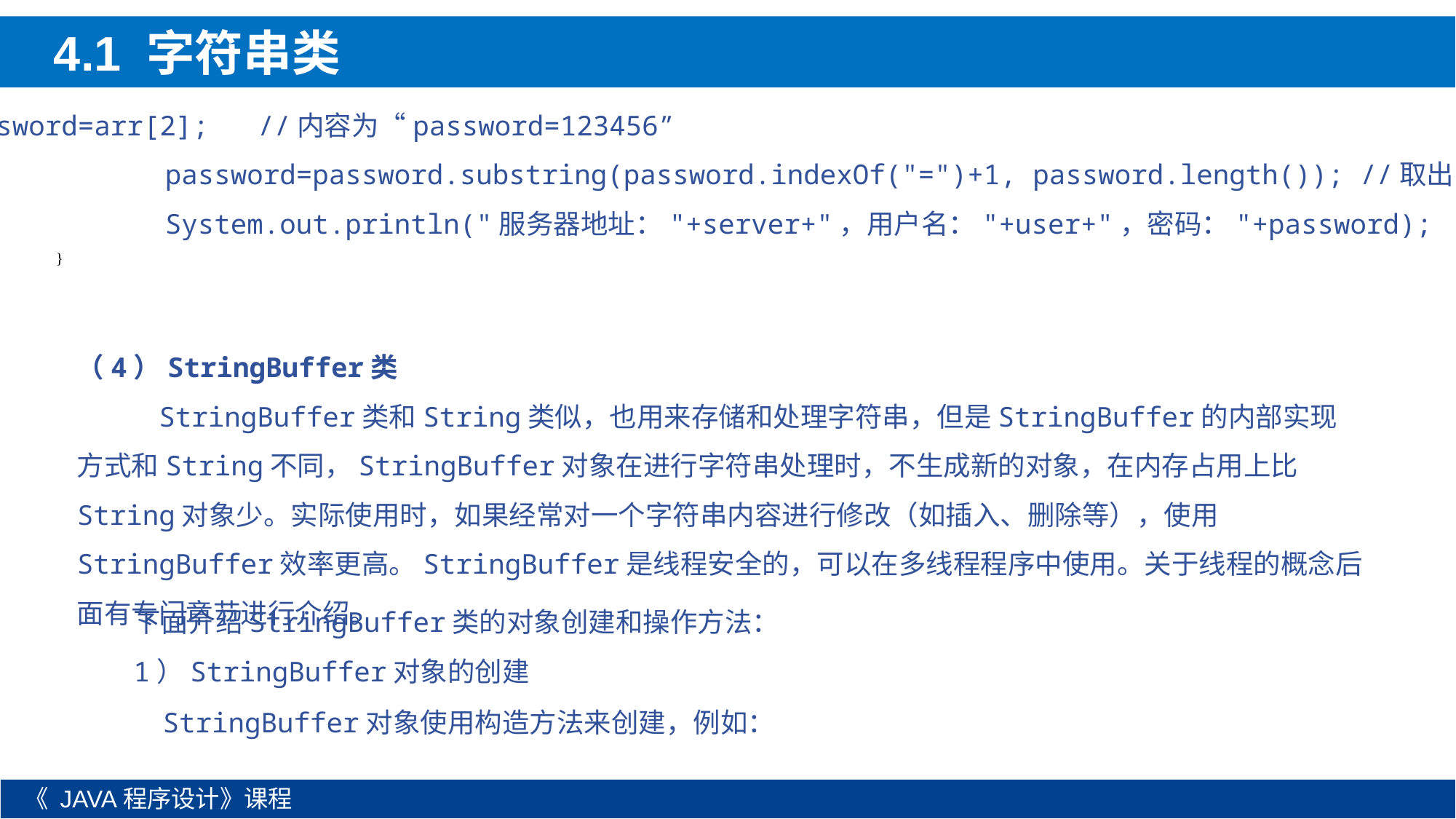

4.1 字符串类
password=arr[2];   //内容为“password=123456”
		password=password.substring(password.indexOf("=")+1, password.length()); //取出密码
		System.out.println("服务器地址："+server+"，用户名："+user+"，密码："+password);
	}
}

（4）StringBuffer类
     StringBuffer类和String类似，也用来存储和处理字符串，但是StringBuffer的内部实现方式和String不同，StringBuffer对象在进行字符串处理时，不生成新的对象，在内存占用上比String对象少。实际使用时，如果经常对一个字符串内容进行修改（如插入、删除等），使用StringBuffer效率更高。StringBuffer是线程安全的，可以在多线程程序中使用。关于线程的概念后面有专门章节进行介绍。
下面介绍StringBuffer类的对象创建和操作方法：
1）StringBuffer对象的创建
 StringBuffer对象使用构造方法来创建，例如：
《 JAVA程序设计》课程